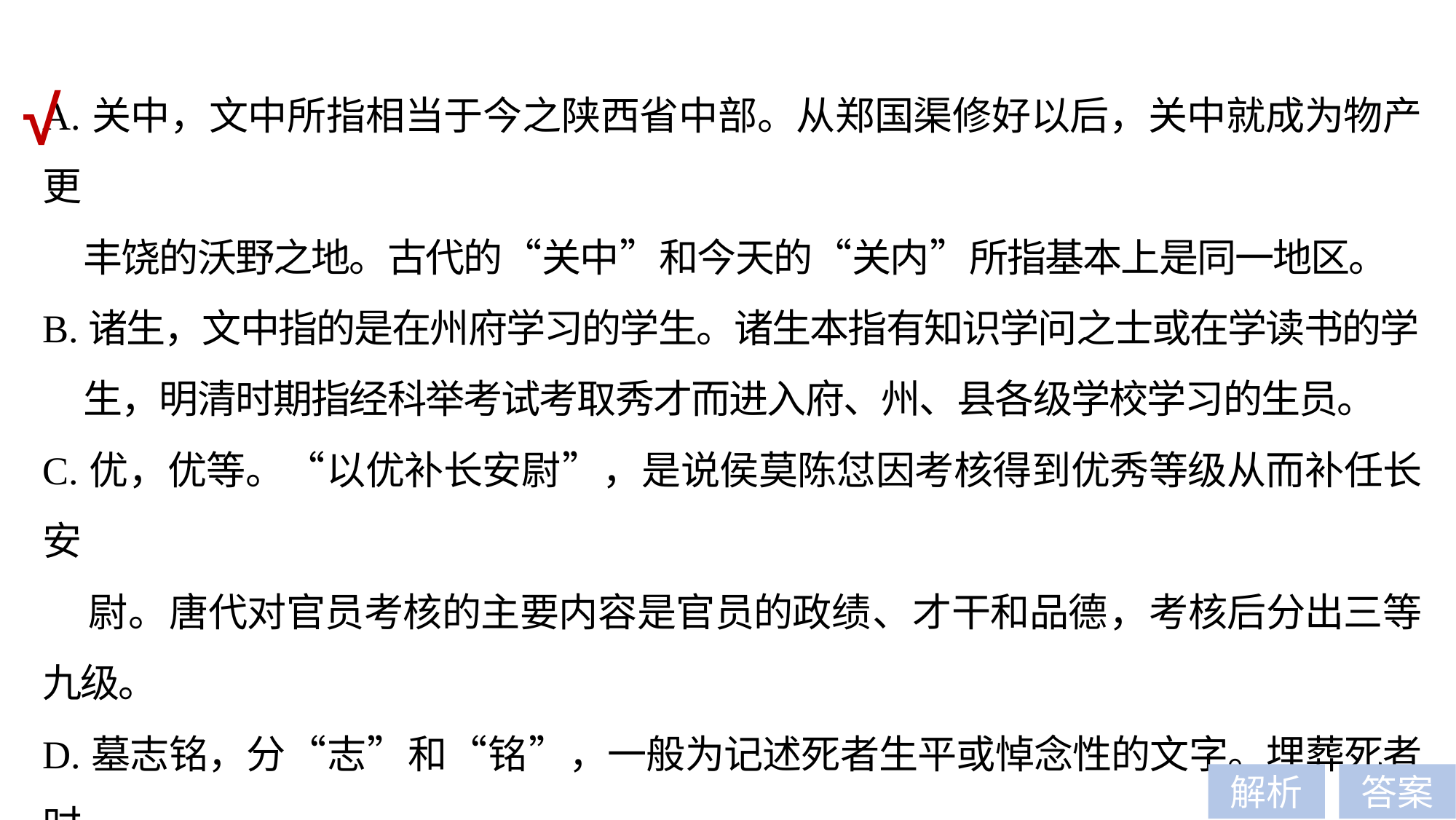

A.关中，文中所指相当于今之陕西省中部。从郑国渠修好以后，关中就成为物产更
    丰饶的沃野之地。古代的“关中”和今天的“关内”所指基本上是同一地区。
B.诸生，文中指的是在州府学习的学生。诸生本指有知识学问之士或在学读书的学
    生，明清时期指经科举考试考取秀才而进入府、州、县各级学校学习的生员。
C.优，优等。“以优补长安尉”，是说侯莫陈怤因考核得到优秀等级从而补任长安
    尉。唐代对官员考核的主要内容是官员的政绩、才干和品德，考核后分出三等九级。
D.墓志铭，分“志”和“铭”，一般为记述死者生平或悼念性的文字。埋葬死者时，
    刻在石上，埋于坟内。志多用散文撰写，叙述死者的姓名、籍贯、生平事略；铭
    则用韵文统括全篇，赞扬死者的功业成就，表示悼念和安慰。
√
解析
答案